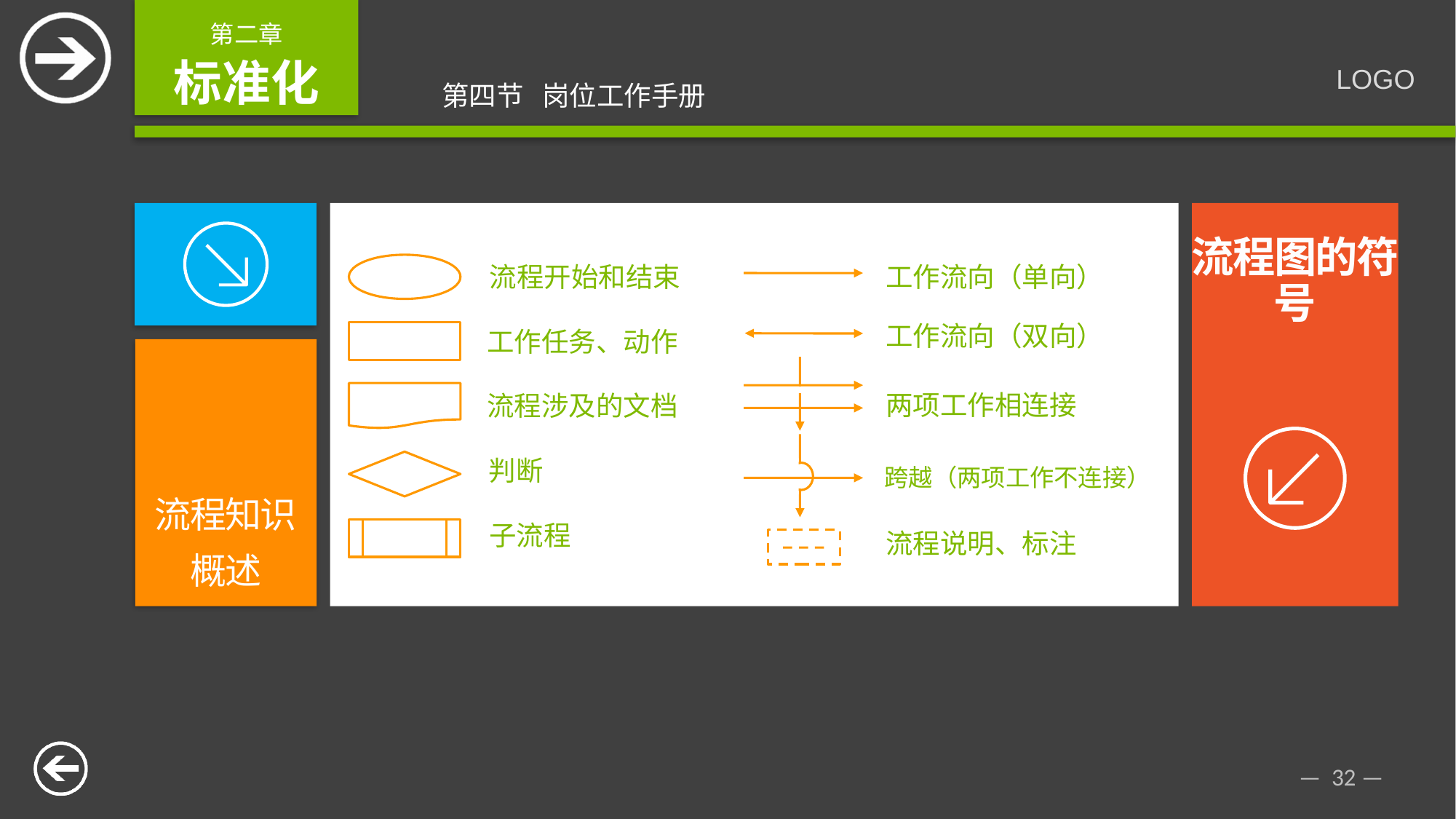

流程图的符号

流程开始和结束
工作流向（单向）

工作流向（双向）
工作任务、动作

两项工作相连接

流程涉及的文档

判断

跨越（两项工作不连接）
流程知识
概述
子流程

流程说明、标注